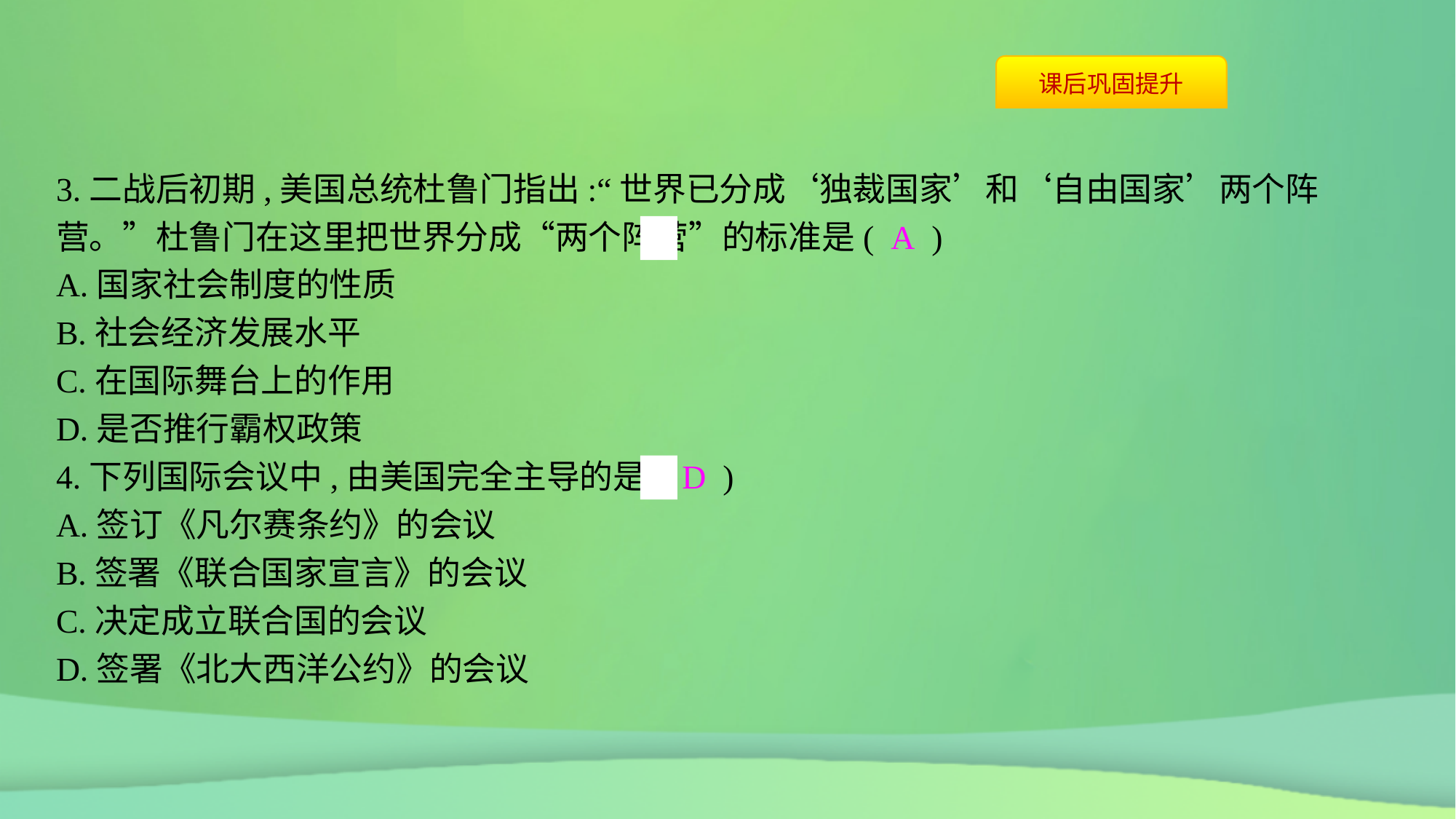

3.二战后初期,美国总统杜鲁门指出:“世界已分成‘独裁国家’和‘自由国家’两个阵营。”杜鲁门在这里把世界分成“两个阵营”的标准是(  A  )
A.国家社会制度的性质
B.社会经济发展水平
C.在国际舞台上的作用
D.是否推行霸权政策
4.下列国际会议中,由美国完全主导的是(  D  )
A.签订《凡尔赛条约》的会议
B.签署《联合国家宣言》的会议
C.决定成立联合国的会议
D.签署《北大西洋公约》的会议